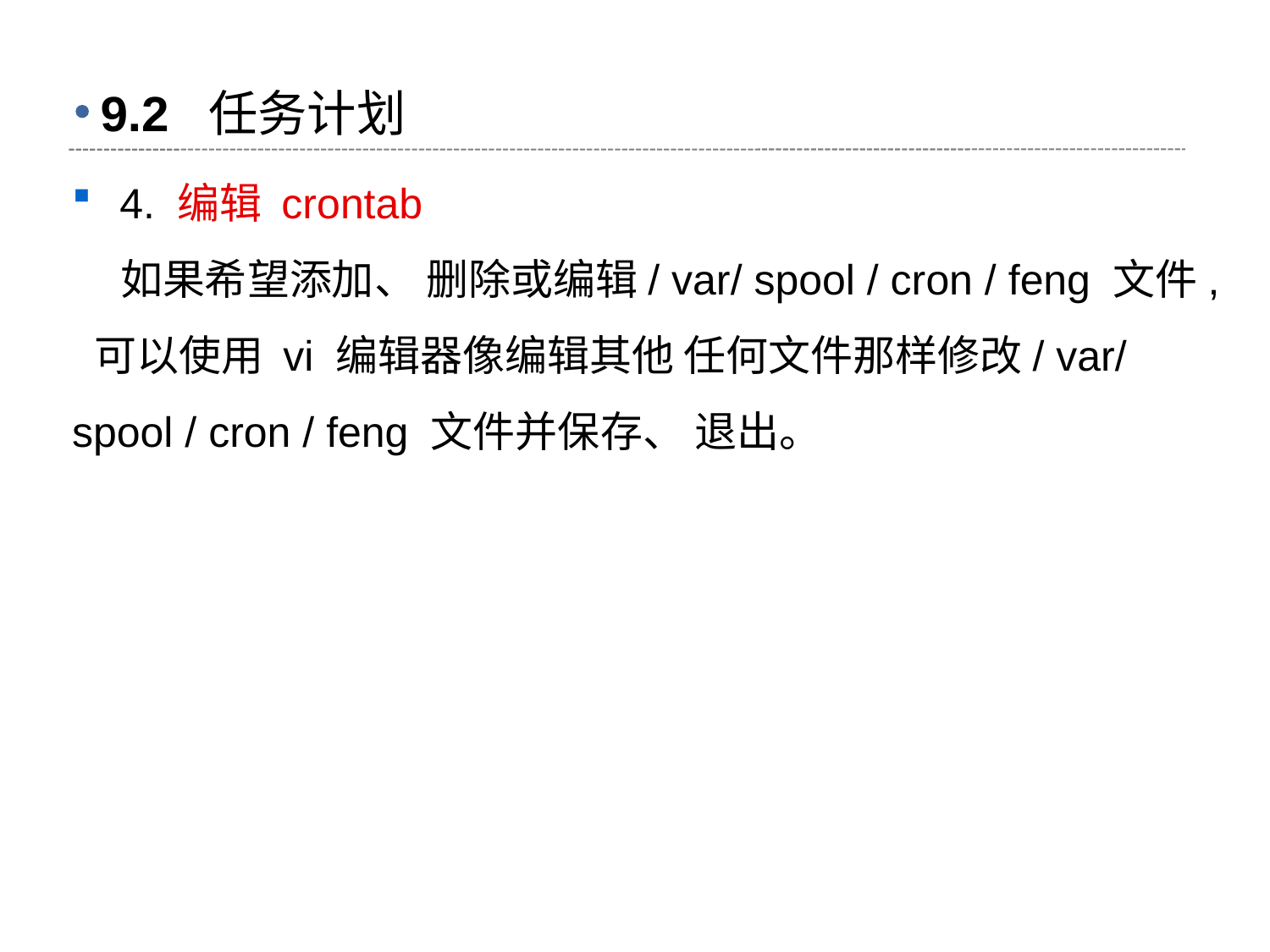

# 9.2  任务计划

4. 编辑 crontab
    如果希望添加、 删除或编辑/ var/ spool / cron / feng 文件, 可以使用 vi 编辑器像编辑其他 任何文件那样修改/ var/ spool / cron / feng 文件并保存、 退出。